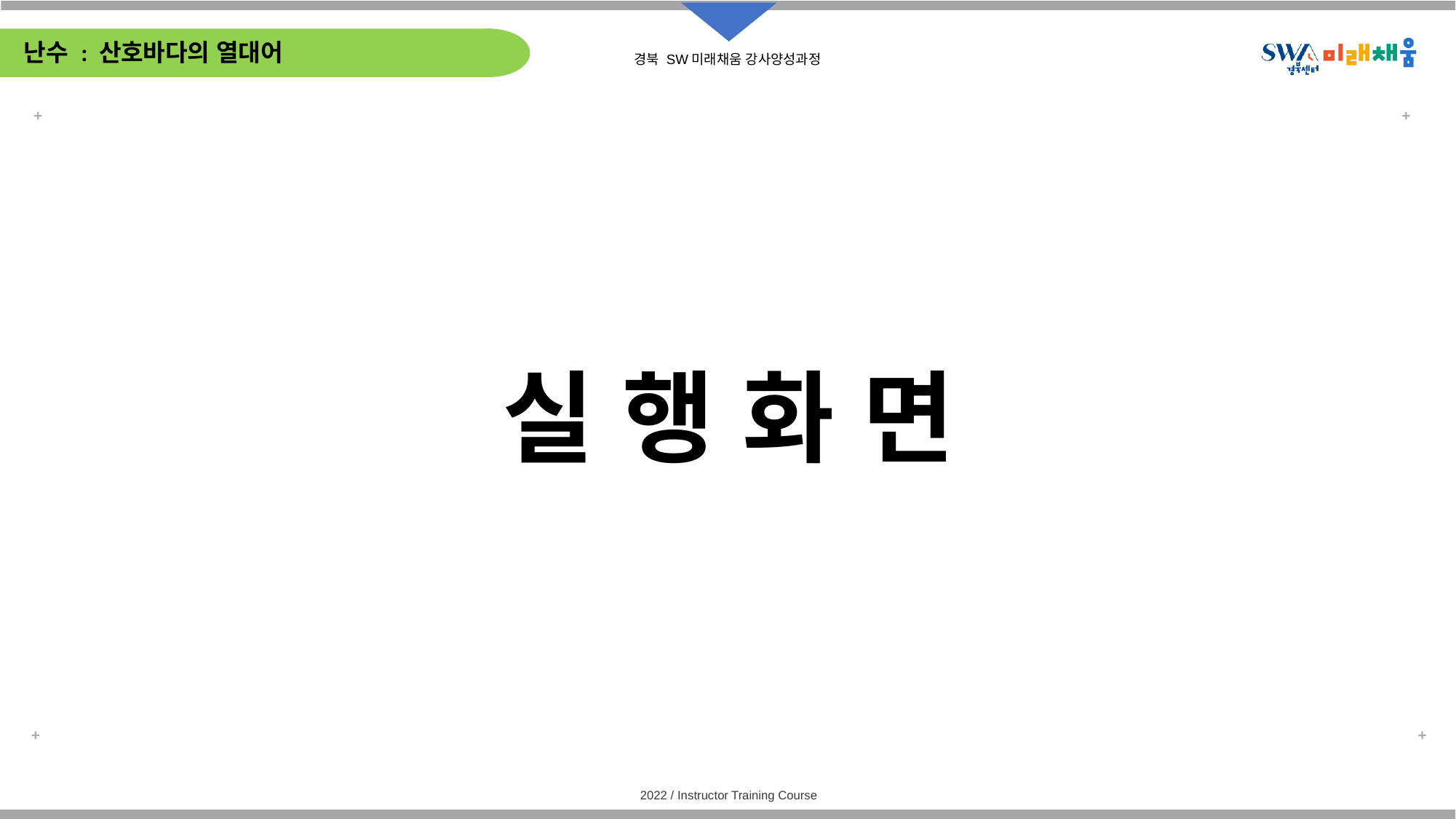

# 난수 : 산호바다의 열대어
실 행 화 면